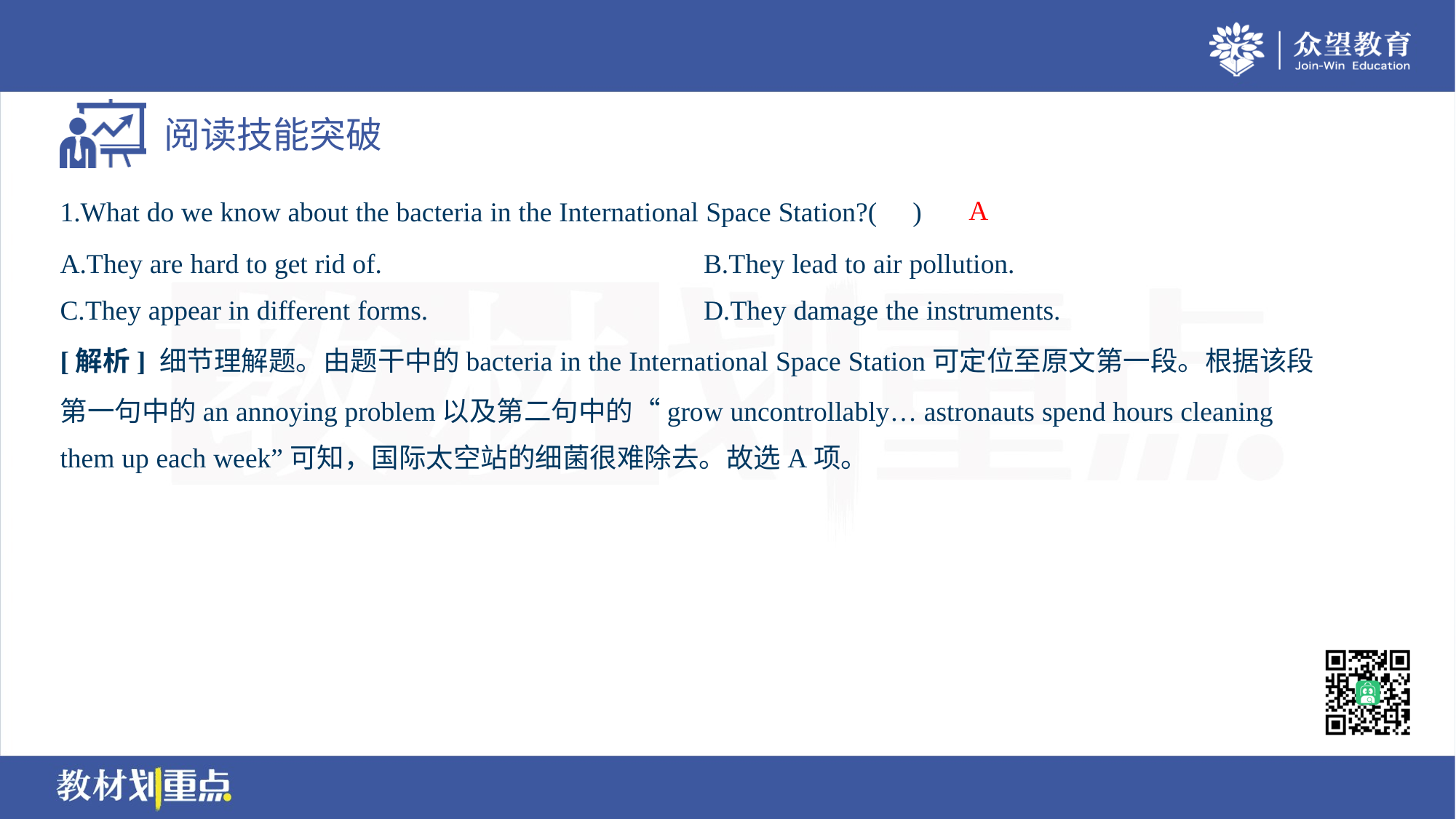

A
1.What do we know about the bacteria in the International Space Station?(     )
A.They are hard to get rid of.	B.They lead to air pollution.
C.They appear in different forms.	D.They damage the instruments.
[解析] 细节理解题。由题干中的bacteria in the International Space Station可定位至原文第一段。根据该段
第一句中的an annoying problem以及第二句中的“grow uncontrollably… astronauts spend hours cleaning
them up each week”可知，国际太空站的细菌很难除去。故选A项。